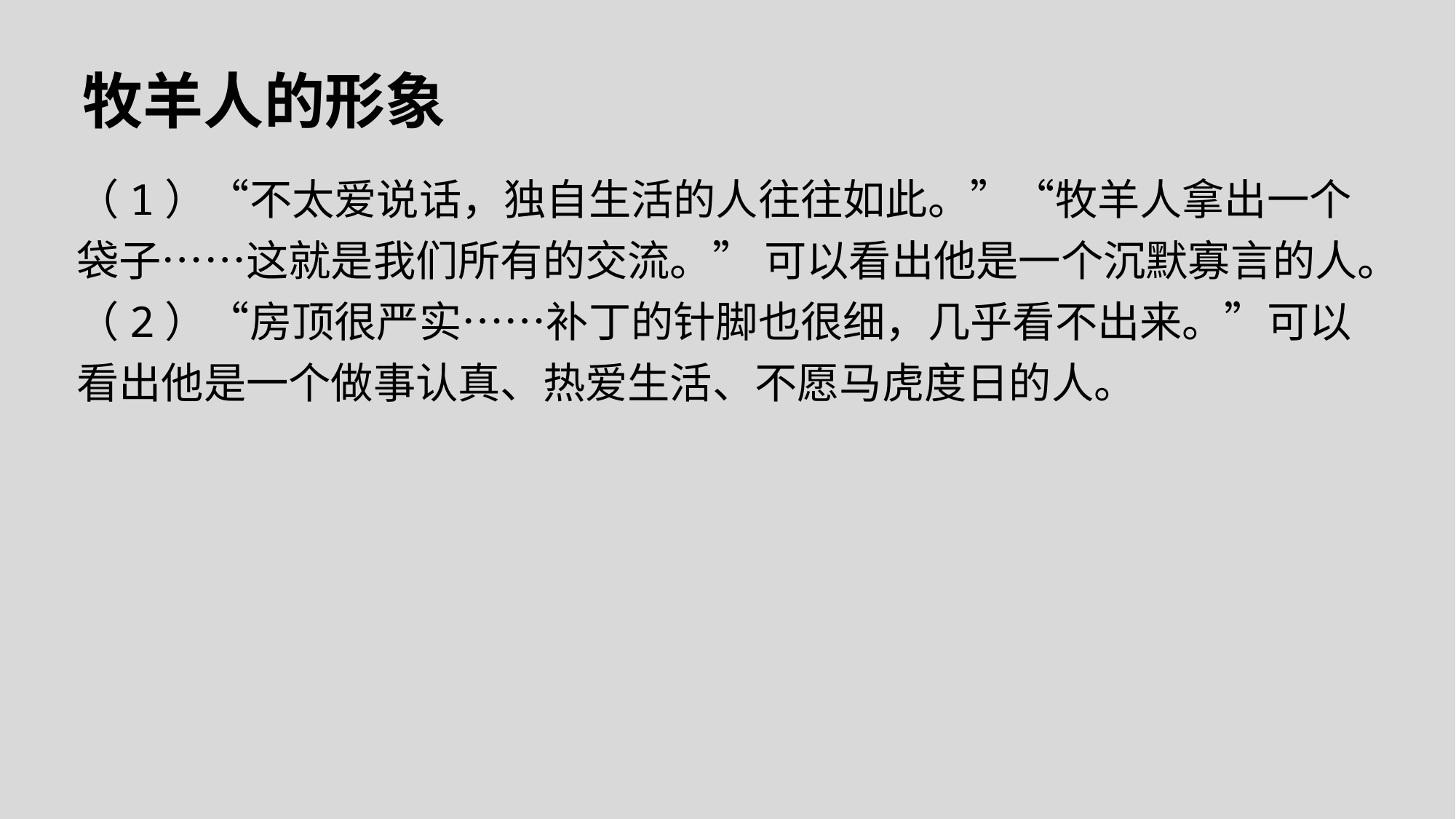

牧羊人的形象
（1）“不太爱说话，独自生活的人往往如此。”“牧羊人拿出一个袋子……这就是我们所有的交流。” 可以看出他是一个沉默寡言的人。
（2）“房顶很严实……补丁的针脚也很细，几乎看不出来。”可以看出他是一个做事认真、热爱生活、不愿马虎度日的人。